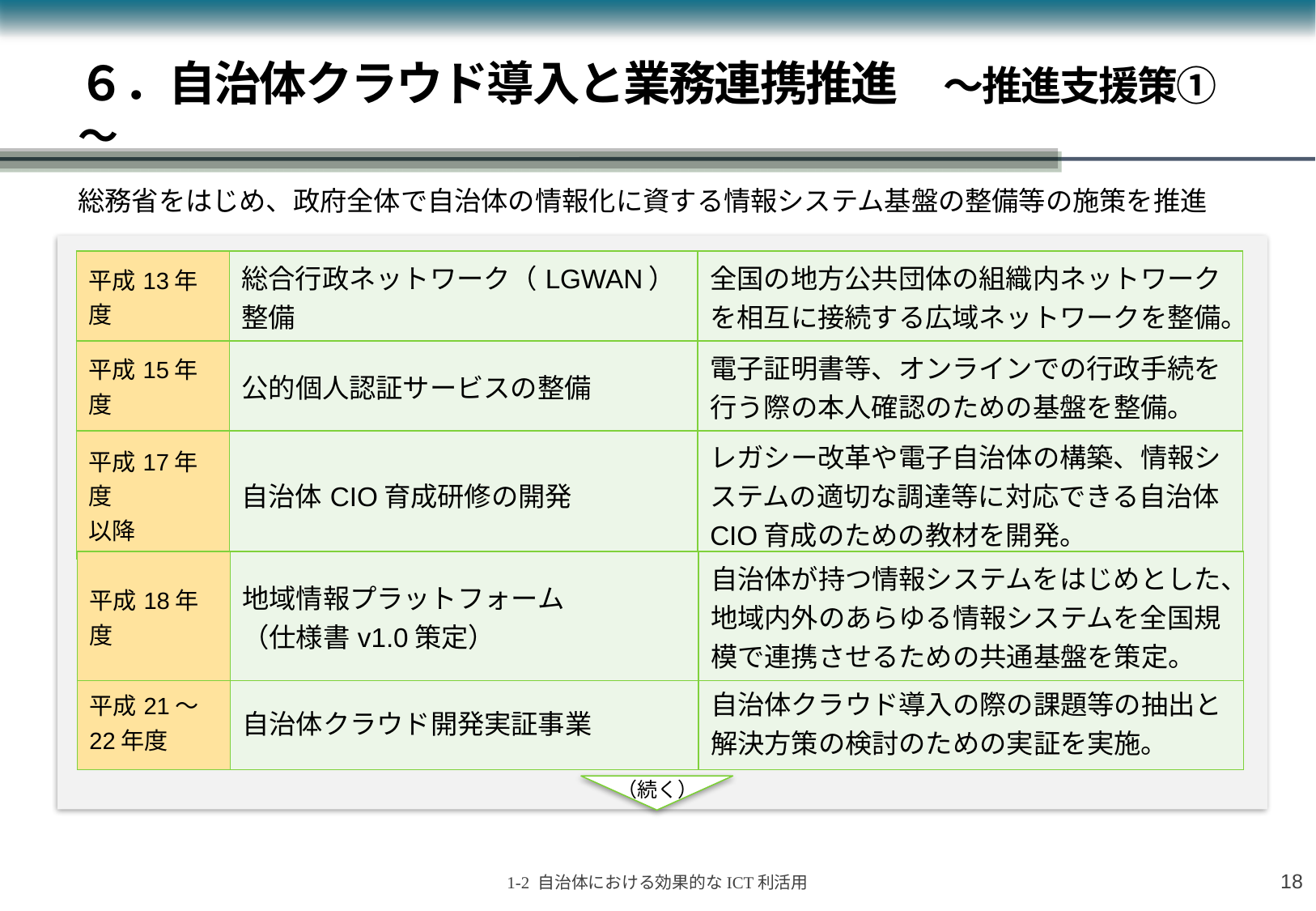

# ６．自治体クラウド導入と業務連携推進　～推進支援策①～
総務省をはじめ、政府全体で自治体の情報化に資する情報システム基盤の整備等の施策を推進

| 平成13年度 | 総合行政ネットワーク（LGWAN）整備 | 全国の地方公共団体の組織内ネットワークを相互に接続する広域ネットワークを整備。 |
| --- | --- | --- |
| 平成15年度 | 公的個人認証サービスの整備 | 電子証明書等、オンラインでの行政手続を行う際の本人確認のための基盤を整備。 |
| --- | --- | --- |
| 平成17年度 以降 | 自治体CIO育成研修の開発 | レガシー改革や電子自治体の構築、情報システムの適切な調達等に対応できる自治体CIO育成のための教材を開発。 |
| --- | --- | --- |
| 平成18年度 | 地域情報プラットフォーム （仕様書v1.0策定） | 自治体が持つ情報システムをはじめとした、地域内外のあらゆる情報システムを全国規模で連携させるための共通基盤を策定。 |
| --- | --- | --- |
| 平成21～22年度 | 自治体クラウド開発実証事業 | 自治体クラウド導入の際の課題等の抽出と解決方策の検討のための実証を実施。 |
| --- | --- | --- |
（続く）

18
1-2 自治体における効果的なICT利活用